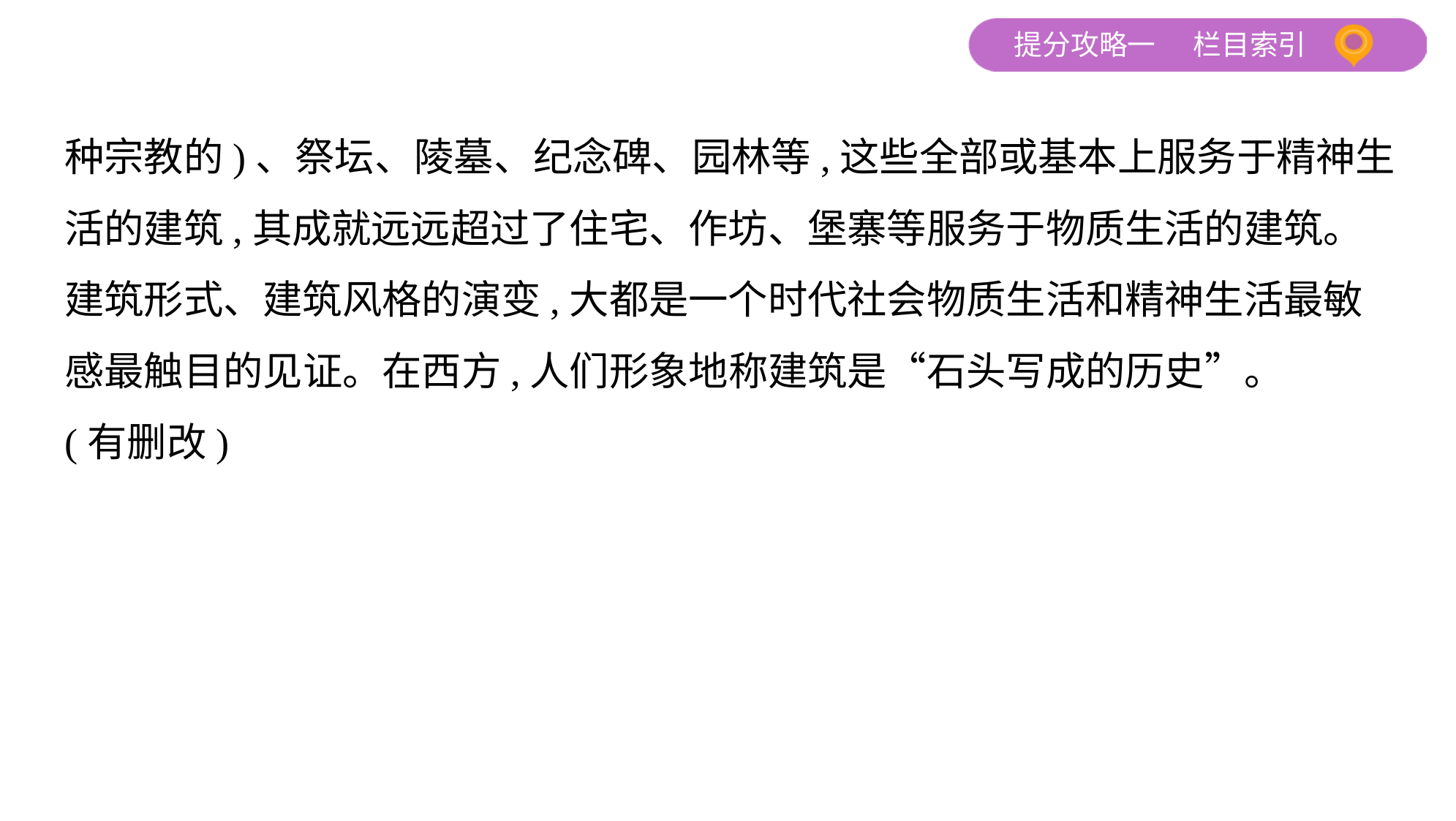

种宗教的)、祭坛、陵墓、纪念碑、园林等,这些全部或基本上服务于精神生
活的建筑,其成就远远超过了住宅、作坊、堡寨等服务于物质生活的建筑。
建筑形式、建筑风格的演变,大都是一个时代社会物质生活和精神生活最敏
感最触目的见证。在西方,人们形象地称建筑是“石头写成的历史”。
(有删改)